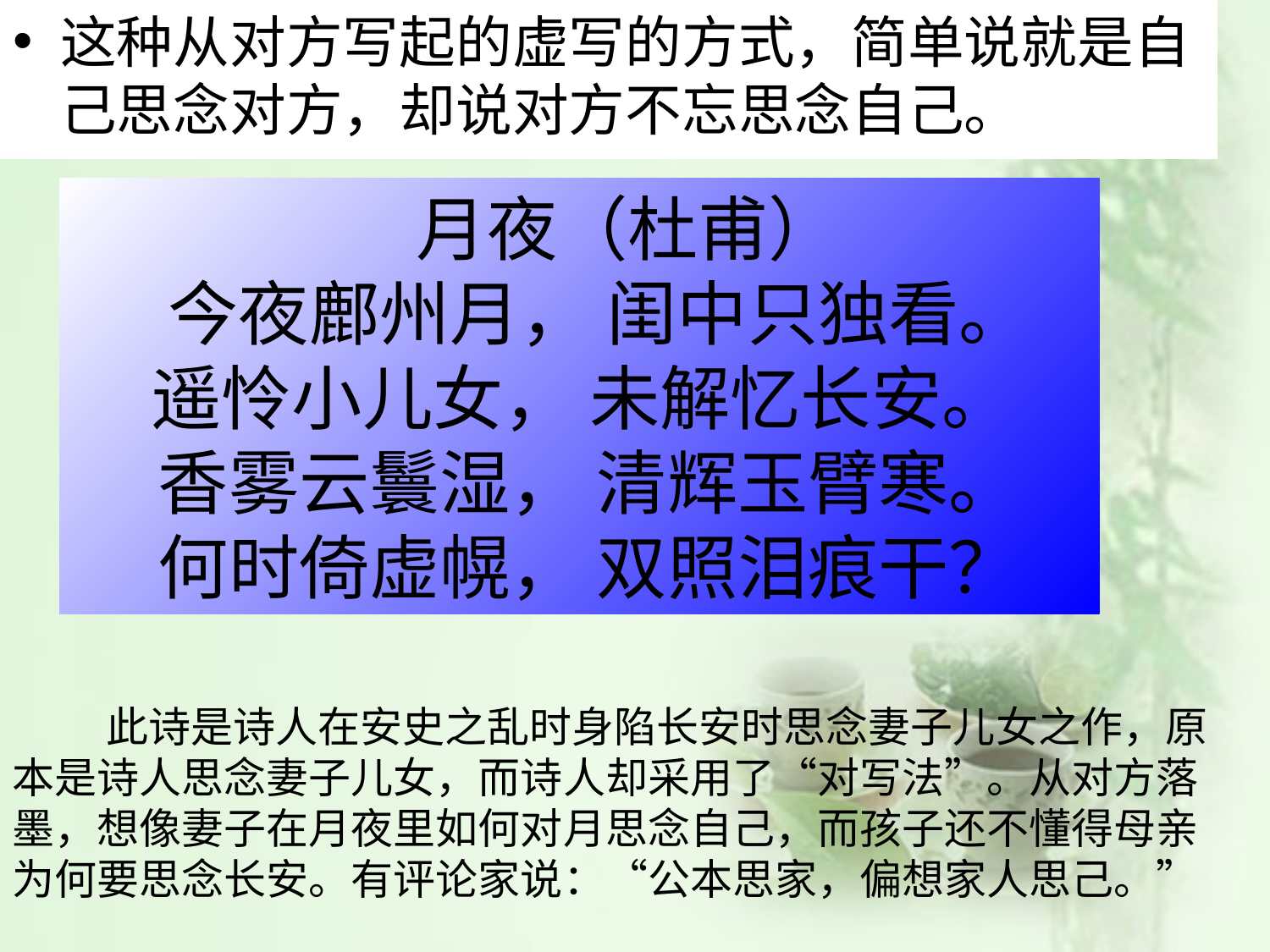

这种从对方写起的虚写的方式，简单说就是自己思念对方，却说对方不忘思念自己。
     月夜（杜甫）
     今夜鄜州月， 闺中只独看。
     遥怜小儿女， 未解忆长安。
　 香雾云鬟湿， 清辉玉臂寒。
　 何时倚虚幌， 双照泪痕干？
            此诗是诗人在安史之乱时身陷长安时思念妻子儿女之作，原本是诗人思念妻子儿女，而诗人却采用了“对写法”。从对方落墨，想像妻子在月夜里如何对月思念自己，而孩子还不懂得母亲为何要思念长安。有评论家说：“公本思家，偏想家人思己。”